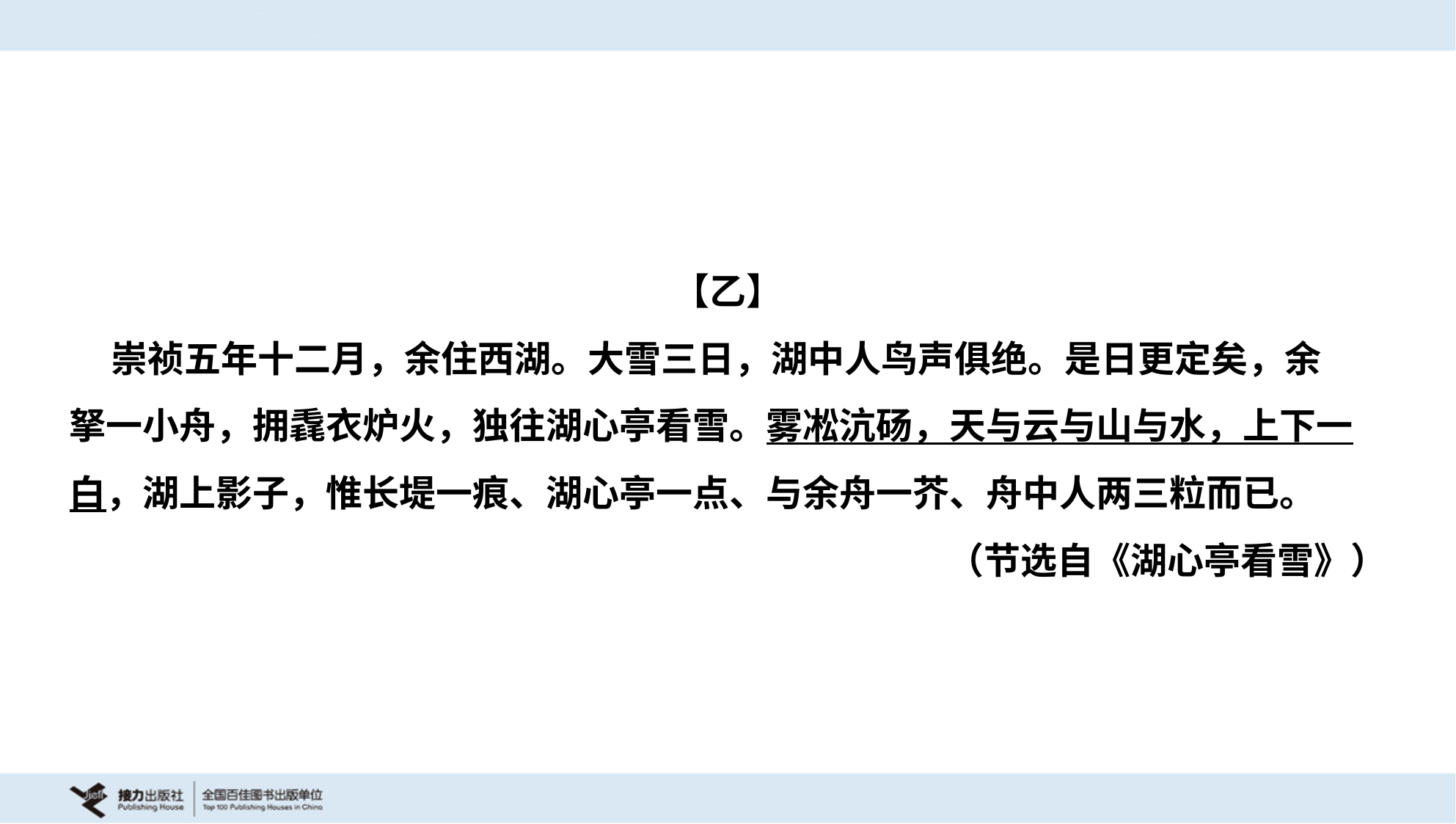

【乙】
    崇祯五年十二月，余住西湖。大雪三日，湖中人鸟声俱绝。是日更定矣，余
拏一小舟，拥毳衣炉火，独往湖心亭看雪。雾凇沆砀，天与云与山与水，上下一
白，湖上影子，惟长堤一痕、湖心亭一点、与余舟一芥、舟中人两三粒而已。
（节选自《湖心亭看雪》）